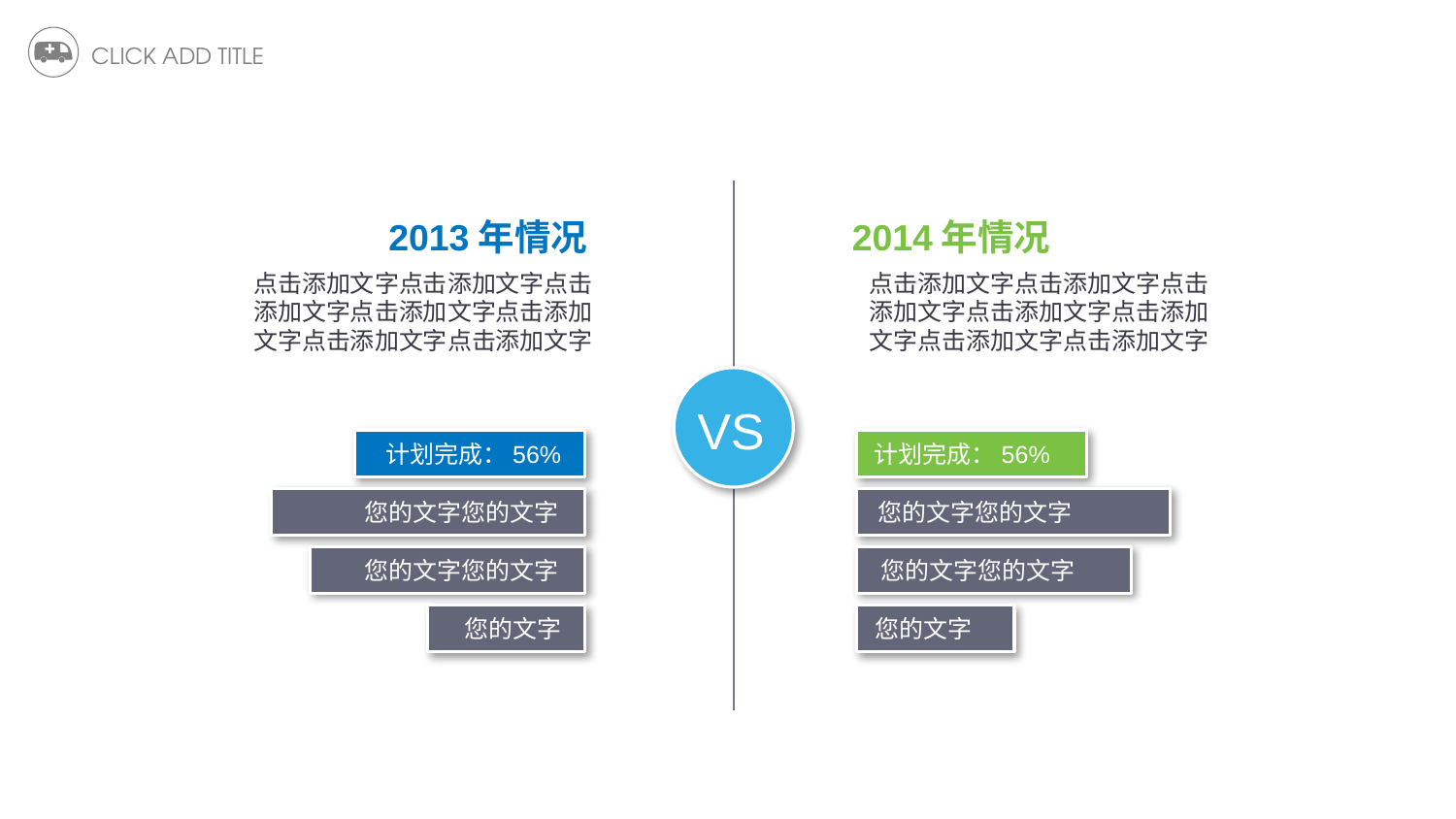

2013年情况
2014年情况
点击添加文字点击添加文字点击添加文字点击添加文字点击添加文字点击添加文字点击添加文字
点击添加文字点击添加文字点击添加文字点击添加文字点击添加文字点击添加文字点击添加文字

VS

计划完成：56%

计划完成：56%

您的文字您的文字

您的文字您的文字

您的文字您的文字

您的文字您的文字

您的文字

您的文字